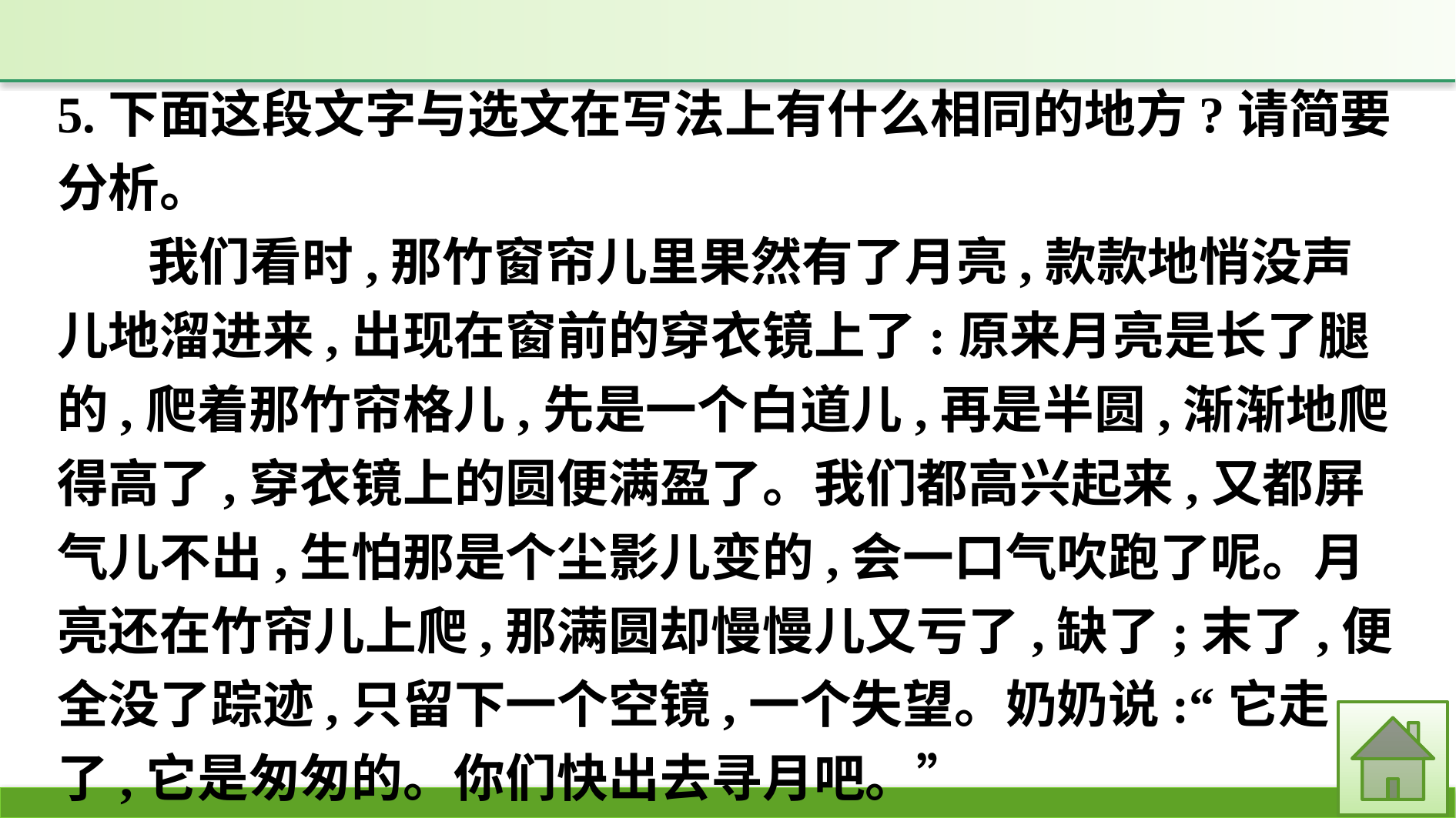

5.下面这段文字与选文在写法上有什么相同的地方?请简要分析。
我们看时,那竹窗帘儿里果然有了月亮,款款地悄没声儿地溜进来,出现在窗前的穿衣镜上了:原来月亮是长了腿的,爬着那竹帘格儿,先是一个白道儿,再是半圆,渐渐地爬得高了,穿衣镜上的圆便满盈了。我们都高兴起来,又都屏气儿不出,生怕那是个尘影儿变的,会一口气吹跑了呢。月亮还在竹帘儿上爬,那满圆却慢慢儿又亏了,缺了;末了,便全没了踪迹,只留下一个空镜,一个失望。奶奶说:“它走了,它是匆匆的。你们快出去寻月吧。”                                    ——贾平凹《月迹》